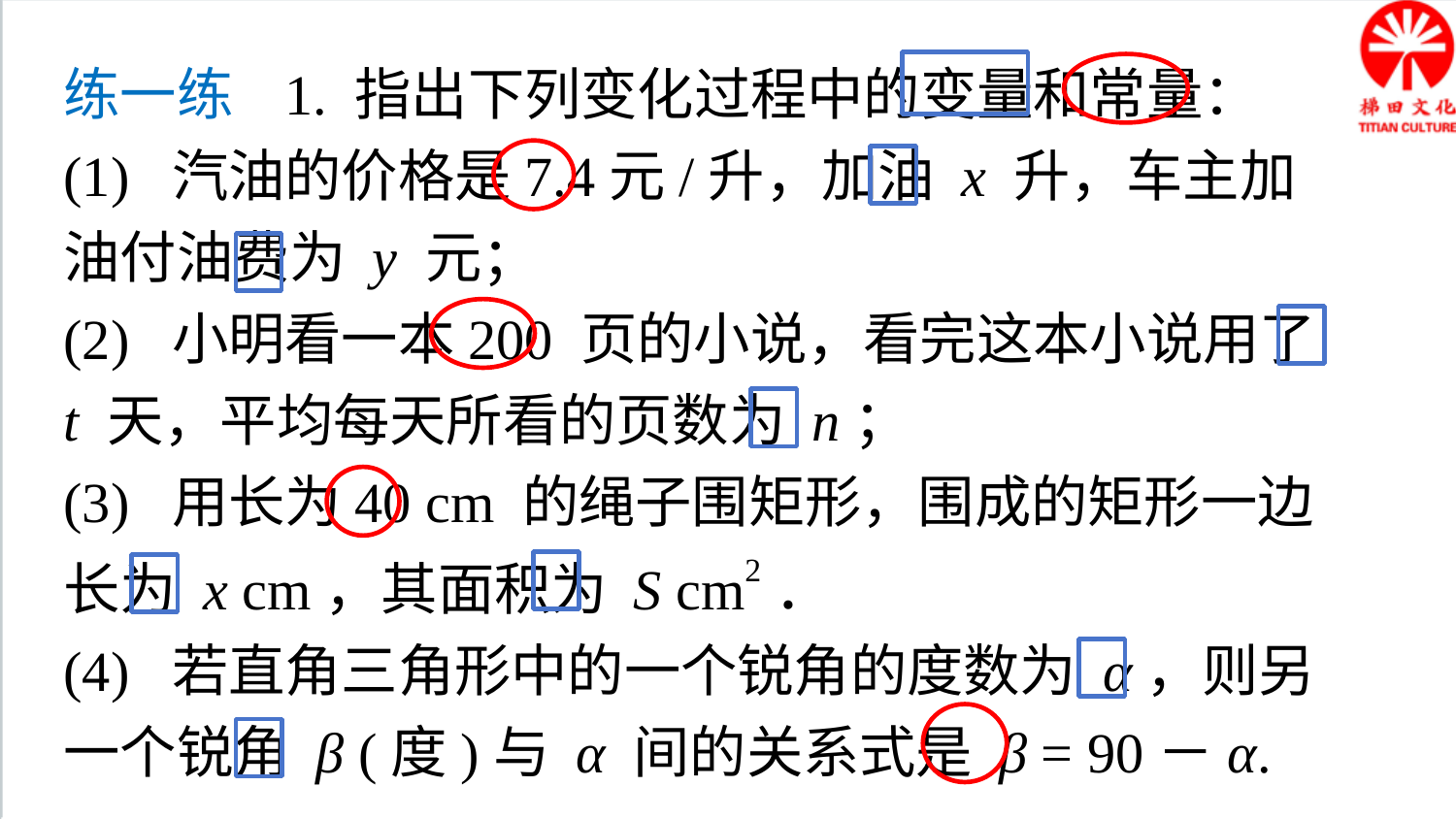

练一练   1. 指出下列变化过程中的变量和常量：
(1)  汽油的价格是7.4元/升，加油 x 升，车主加油付油费为 y 元；
(2)  小明看一本200 页的小说，看完这本小说用了 t 天，平均每天所看的页数为 n；
(3)  用长为40 cm 的绳子围矩形，围成的矩形一边长为 x cm，其面积为 S cm2．
(4)  若直角三角形中的一个锐角的度数为 α，则另一个锐角 β (度)与 α 间的关系式是 β = 90－α.